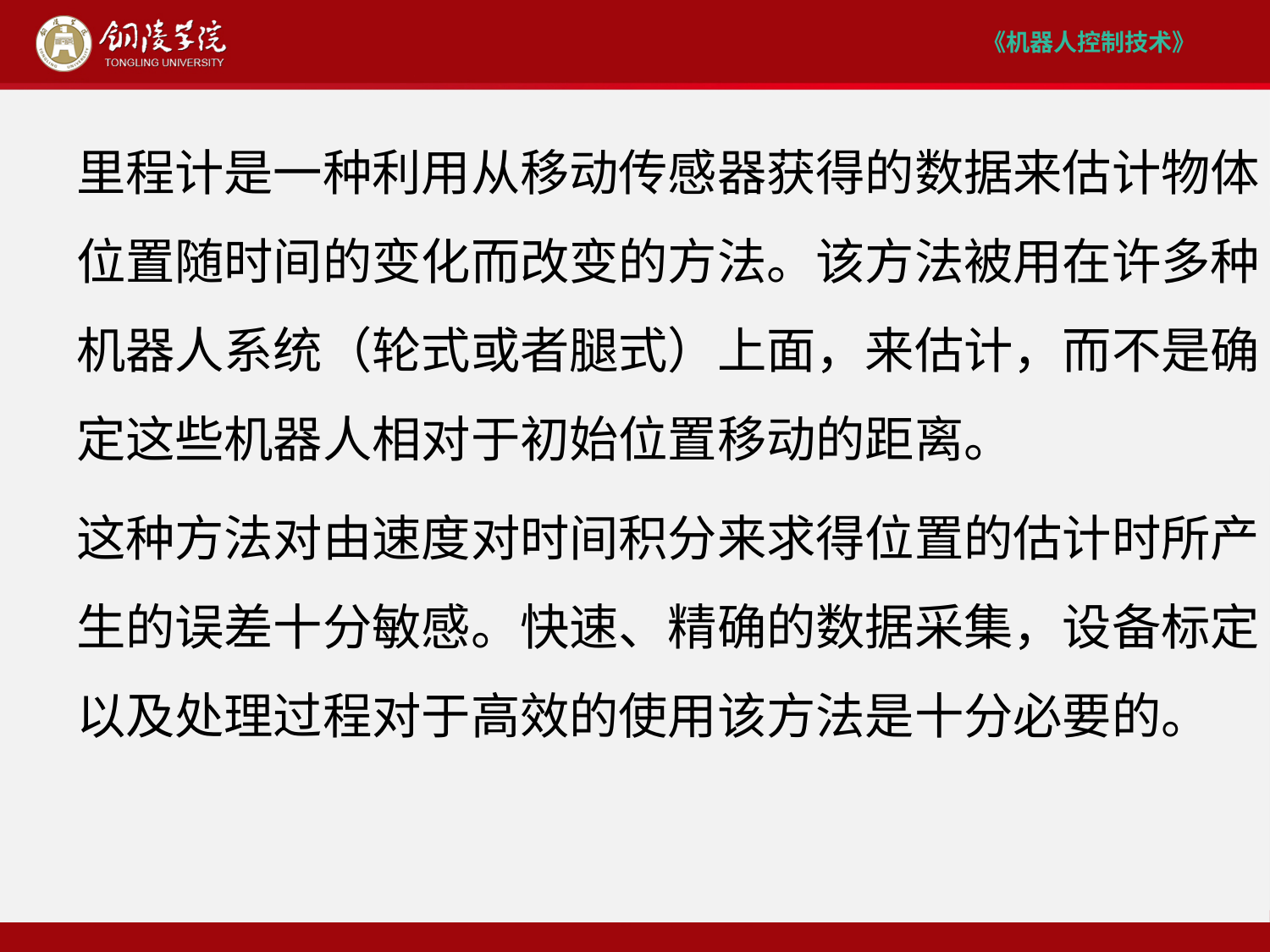

里程计是一种利用从移动传感器获得的数据来估计物体位置随时间的变化而改变的方法。该方法被用在许多种机器人系统（轮式或者腿式）上面，来估计，而不是确定这些机器人相对于初始位置移动的距离。
这种方法对由速度对时间积分来求得位置的估计时所产生的误差十分敏感。快速、精确的数据采集，设备标定以及处理过程对于高效的使用该方法是十分必要的。